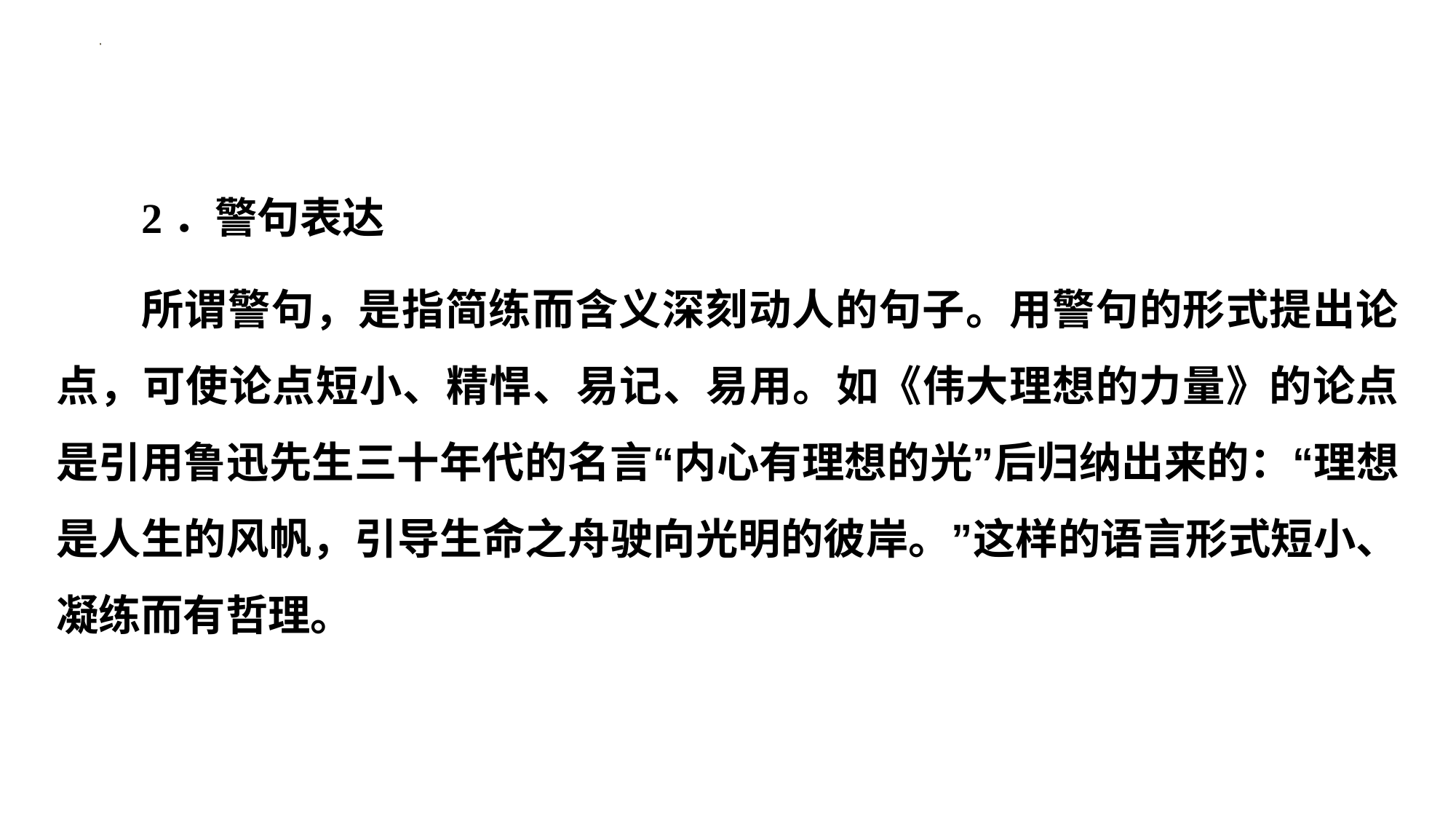

2．警句表达
所谓警句，是指简练而含义深刻动人的句子。用警句的形式提出论点，可使论点短小、精悍、易记、易用。如《伟大理想的力量》的论点是引用鲁迅先生三十年代的名言“内心有理想的光”后归纳出来的：“理想是人生的风帆，引导生命之舟驶向光明的彼岸。”这样的语言形式短小、凝练而有哲理。